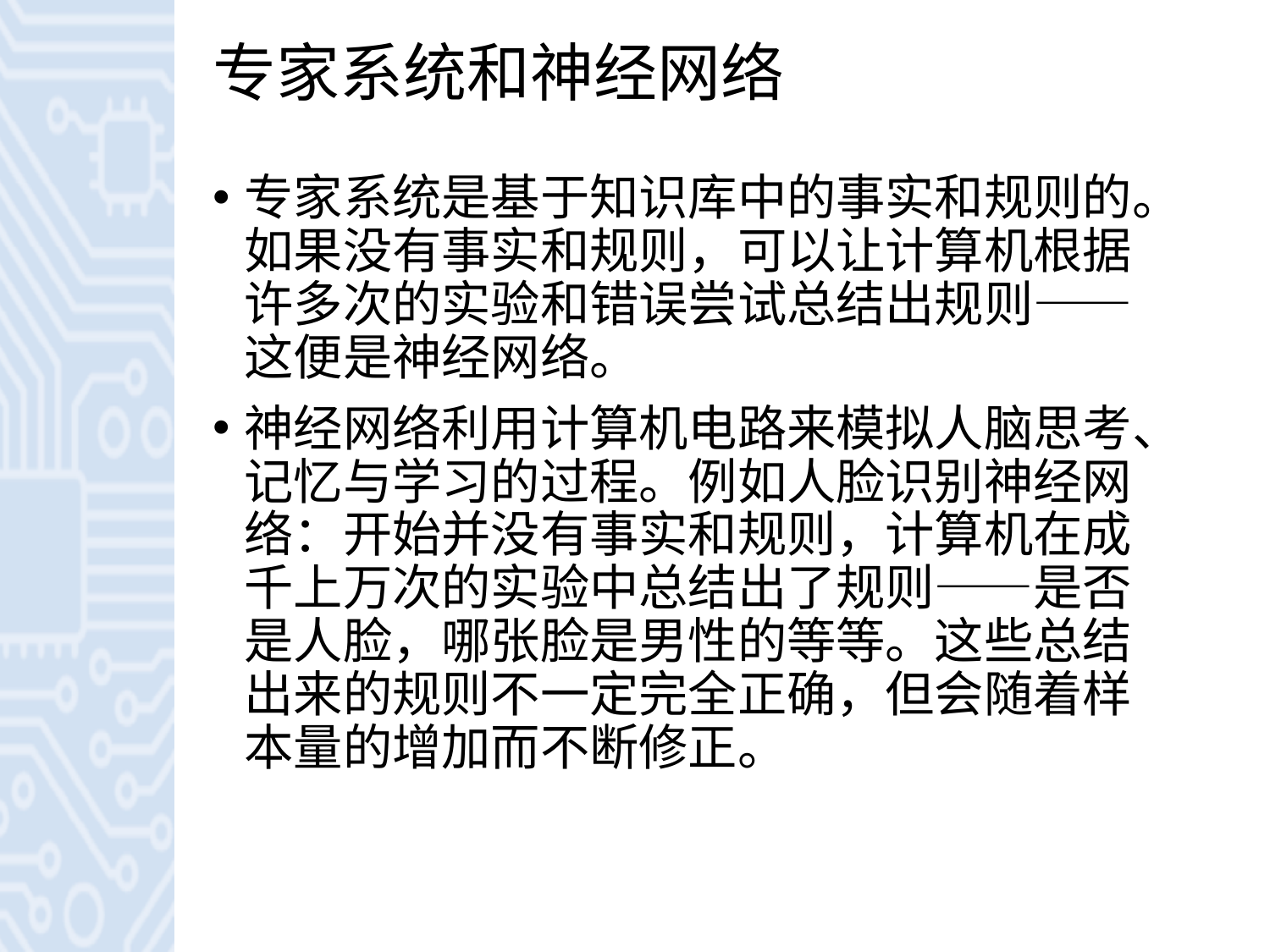

# 专家系统和神经网络
专家系统是基于知识库中的事实和规则的。如果没有事实和规则，可以让计算机根据许多次的实验和错误尝试总结出规则——这便是神经网络。
神经网络利用计算机电路来模拟人脑思考、记忆与学习的过程。例如人脸识别神经网络：开始并没有事实和规则，计算机在成千上万次的实验中总结出了规则——是否是人脸，哪张脸是男性的等等。这些总结出来的规则不一定完全正确，但会随着样本量的增加而不断修正。